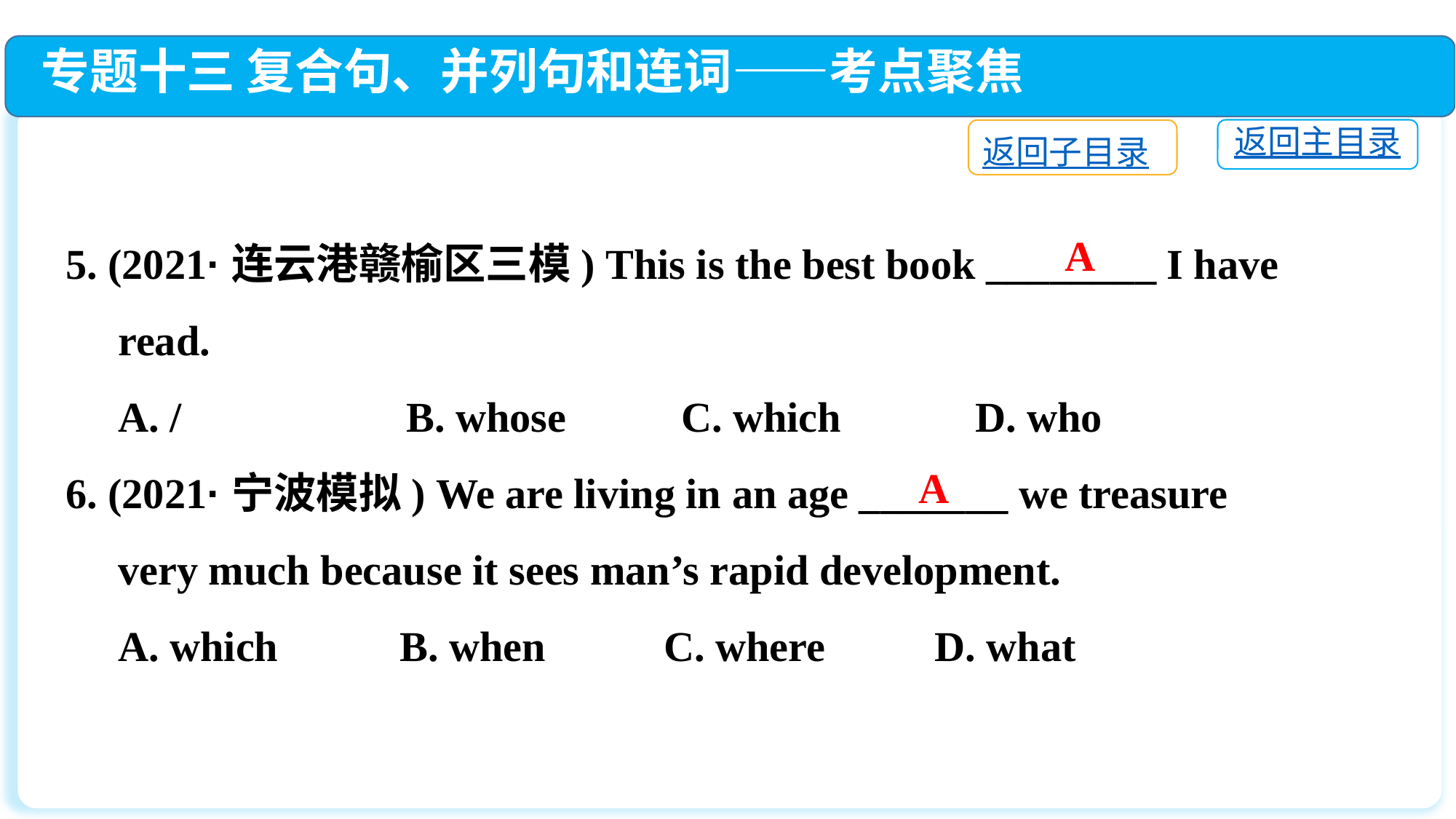

专题十三 复合句、并列句和连词——考点聚焦

返回主目录

返回子目录
5. (2021·连云港赣榆区三模) This is the best book ________ I have
     read.
     A. /　　　        B. whose　　 C. which　　   D. who
6. (2021·宁波模拟) We are living in an age _______ we treasure
     very much because it sees man’s rapid development.
     A. which	           B. when	     C. where	          D. what
A
A